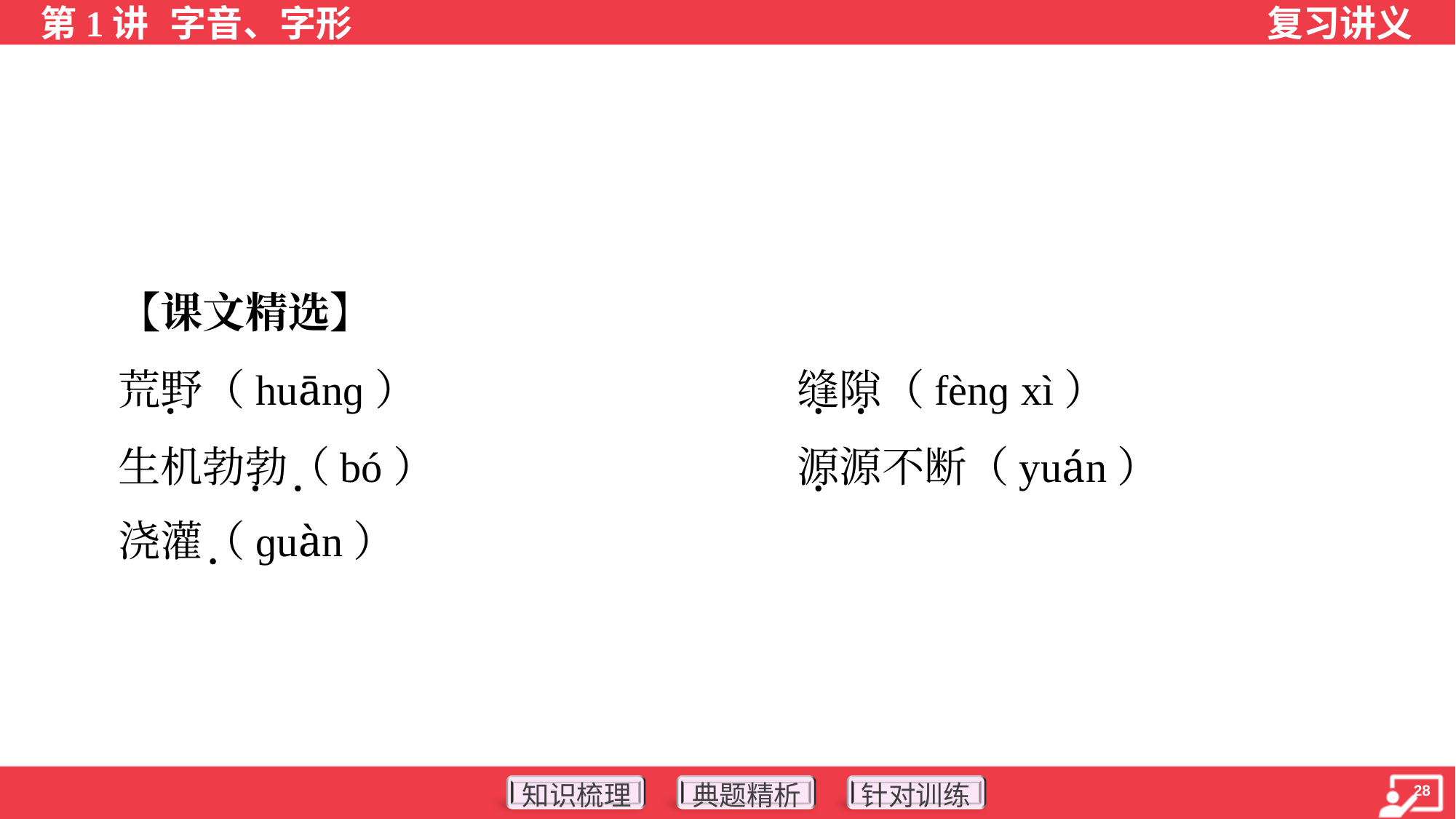

【课文精选】
    荒野（huānɡ）	缝隙（fènɡ xì）
    生机勃勃（bó）	源源不断（yuán）
    浇灌（ɡuàn）